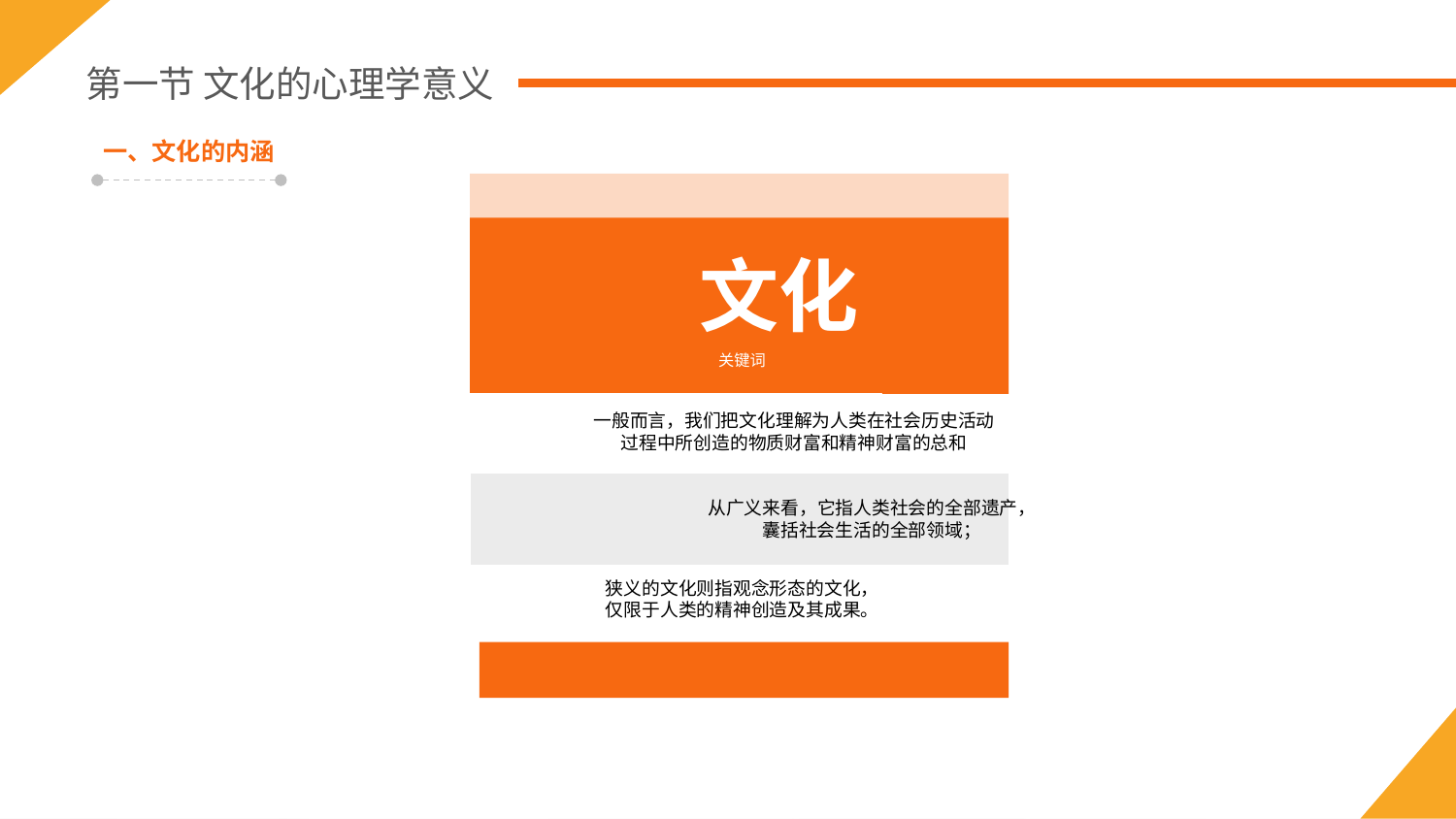

第一节 文化的心理学意义
一、文化的内涵

文化
关键词

一般而言，我们把文化理解为人类在社会历史活动
过程中所创造的物质财富和精神财富的总和

从广义来看，它指人类社会的全部遗产，
囊括社会生活的全部领域；
狭义的文化则指观念形态的文化，
仅限于人类的精神创造及其成果。